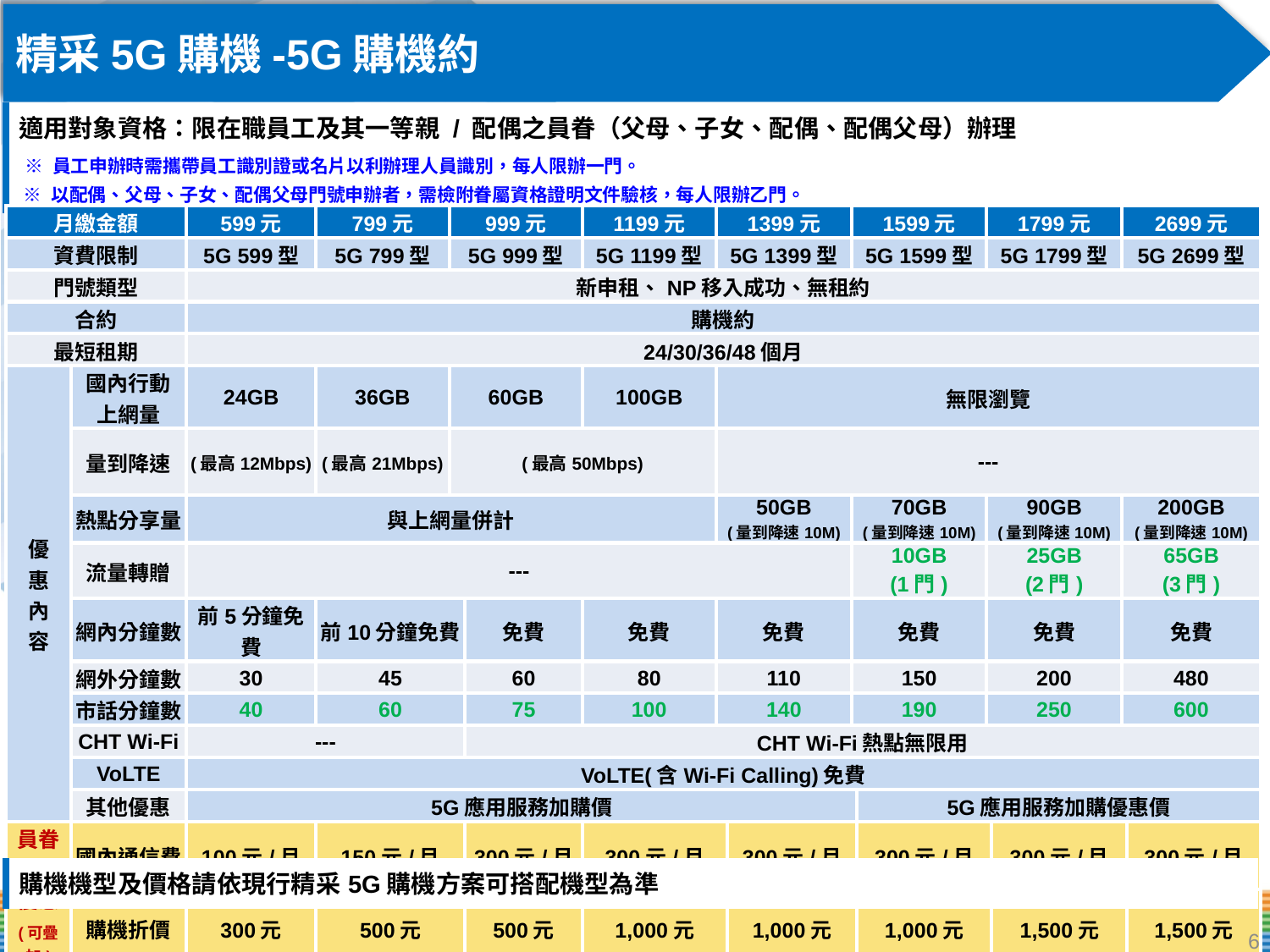

精采5G購機-5G購機約
| 適用對象資格：限在職員工及其一等親 / 配偶之員眷（父母、子女、配偶、配偶父母）辦理  ※ 員工申辦時需攜帶員工識別證或名片以利辦理人員識別，每人限辦一門。  ※ 以配偶、父母、子女、配偶父母門號申辦者，需檢附眷屬資格證明文件驗核，每人限辦乙門。 |
| --- |
| 月繳金額 |  | 599元 | 799元 | 999元 |  | 1199元 | 1399元 |  | 1599元 |  | 1799元 |  | 2699元 |  |
| --- | --- | --- | --- | --- | --- | --- | --- | --- | --- | --- | --- | --- | --- | --- |
| 資費限制 |  | 5G 599型 | 5G 799型 | 5G 999型 |  | 5G 1199型 | 5G 1399型 |  | 5G 1599型 |  | 5G 1799型 |  | 5G 2699型 |  |
| 門號類型 |  | 新申租、NP移入成功、無租約 |  |  |  |  |  |  |  |  |  |  |  |  |
| 合約 |  | 購機約 |  |  |  |  |  |  |  |  |  |  |  |  |
| 最短租期 |  | 24/30/36/48個月 |  |  |  |  |  |  |  |  |  |  |  |  |
| 優 惠 內 容 | 國內行動 上網量 | 24GB | 36GB | 60GB |  | 100GB | 無限瀏覽 |  |  |  |  |  |  |  |
|  | 量到降速 | (最高12Mbps) | (最高21Mbps) | (最高50Mbps) |  |  | --- |  |  |  |  |  |  |  |
|  | 熱點分享量 | 與上網量併計 |  |  |  |  | 50GB (量到降速10M) |  | 70GB (量到降速10M) |  | 90GB (量到降速10M) |  | 200GB (量到降速10M) |  |
|  | 流量轉贈 | --- |  |  |  |  |  |  | 10GB (1門) |  | 25GB (2門) |  | 65GB (3門) |  |
|  | 網內分鐘數 | 前5分鐘免費 | 前10分鐘免費 |  | 免費 | 免費 | 免費 |  | 免費 |  | 免費 |  | 免費 |  |
|  | 網外分鐘數 | 30 | 45 |  | 60 | 80 | 110 |  | 150 |  | 200 |  | 480 |  |
|  | 市話分鐘數 | 40 | 60 |  | 75 | 100 | 140 |  | 190 |  | 250 |  | 600 |  |
|  | CHT Wi-Fi | --- |  |  | CHT Wi-Fi熱點無限用 |  |  |  |  |  |  |  |  |  |
|  | VoLTE | VoLTE(含Wi-Fi Calling)免費 |  |  |  |  |  |  |  |  |  |  |  |  |
|  | 其他優惠 | 5G應用服務加購價 |  |  |  |  |  |  |  | 5G應用服務加購優惠價 |  |  |  |  |
| 員眷加碼優惠 (可疊加) | 國內通信費 | 100元/月 | 150元/月 |  | 300元/月 | 300元/月 |  | 300元/月 |  | 300元/月 |  | 300元/月 |  | 300元/月 |
|  | 購機折價 | 300元 | 500元 |  | 500元 | 1,000元 |  | 1,000元 |  | 1,000元 |  | 1,500元 |  | 1,500元 |
| 購機機型及價格請依現行精采5G購機方案可搭配機型為準 |
| --- |
6